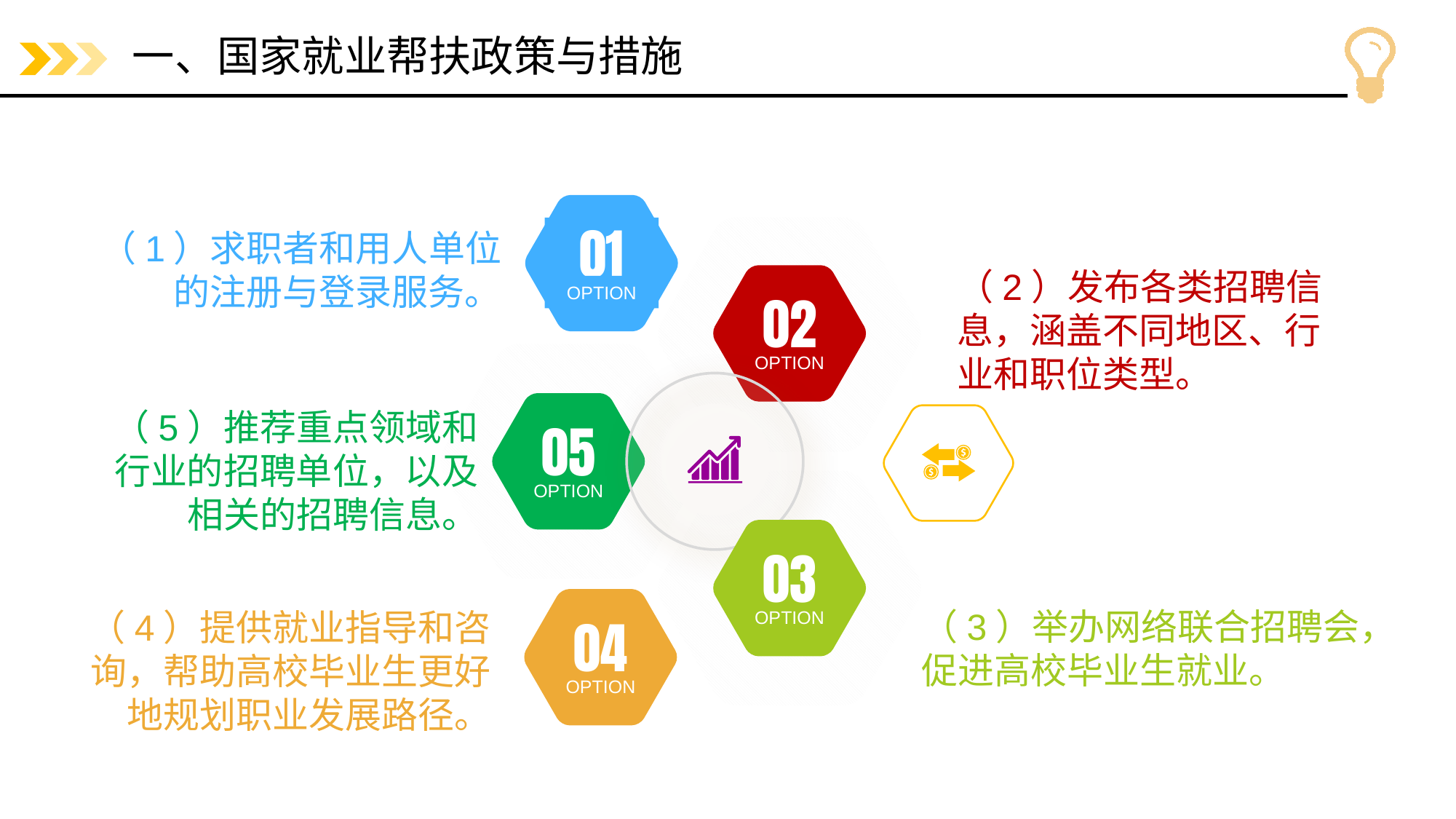

23
# 一、国家就业帮扶政策与措施

01
OPTION

（1）求职者和用人单位的注册与登录服务。
（2）发布各类招聘信息，涵盖不同地区、行业和职位类型。

02
OPTION

（5）推荐重点领域和行业的招聘单位，以及相关的招聘信息。

05
OPTION

03
OPTION

04
OPTION
（3）举办网络联合招聘会，促进高校毕业生就业。
（4）提供就业指导和咨询，帮助高校毕业生更好地规划职业发展路径。